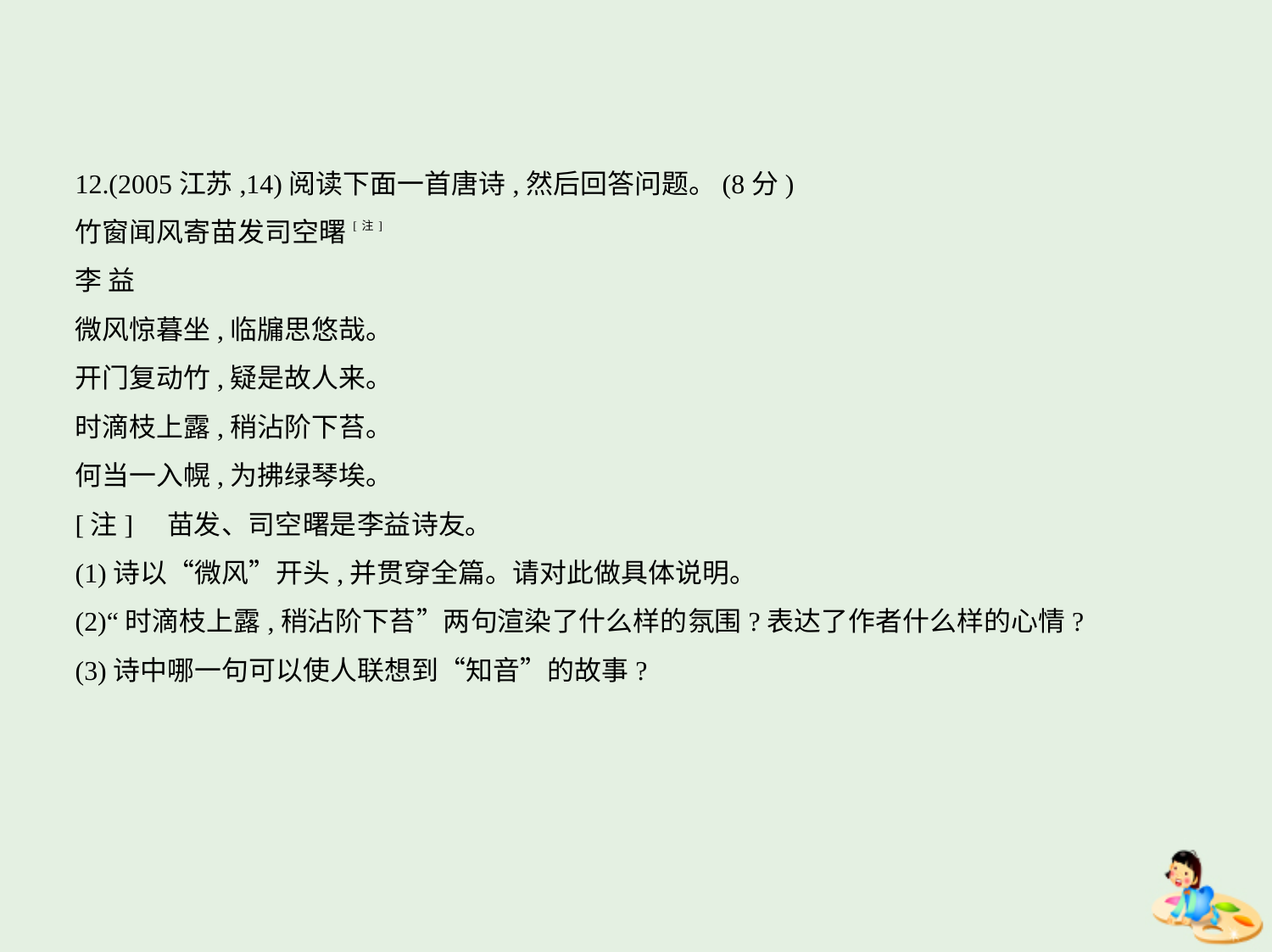

12.(2005江苏,14)阅读下面一首唐诗,然后回答问题。(8分)
竹窗闻风寄苗发司空曙[注]
李 益
微风惊暮坐,临牖思悠哉。
开门复动竹,疑是故人来。
时滴枝上露,稍沾阶下苔。
何当一入幌,为拂绿琴埃。
[注]　苗发、司空曙是李益诗友。
(1)诗以“微风”开头,并贯穿全篇。请对此做具体说明。
(2)“时滴枝上露,稍沾阶下苔”两句渲染了什么样的氛围?表达了作者什么样的心情?
(3)诗中哪一句可以使人联想到“知音”的故事?